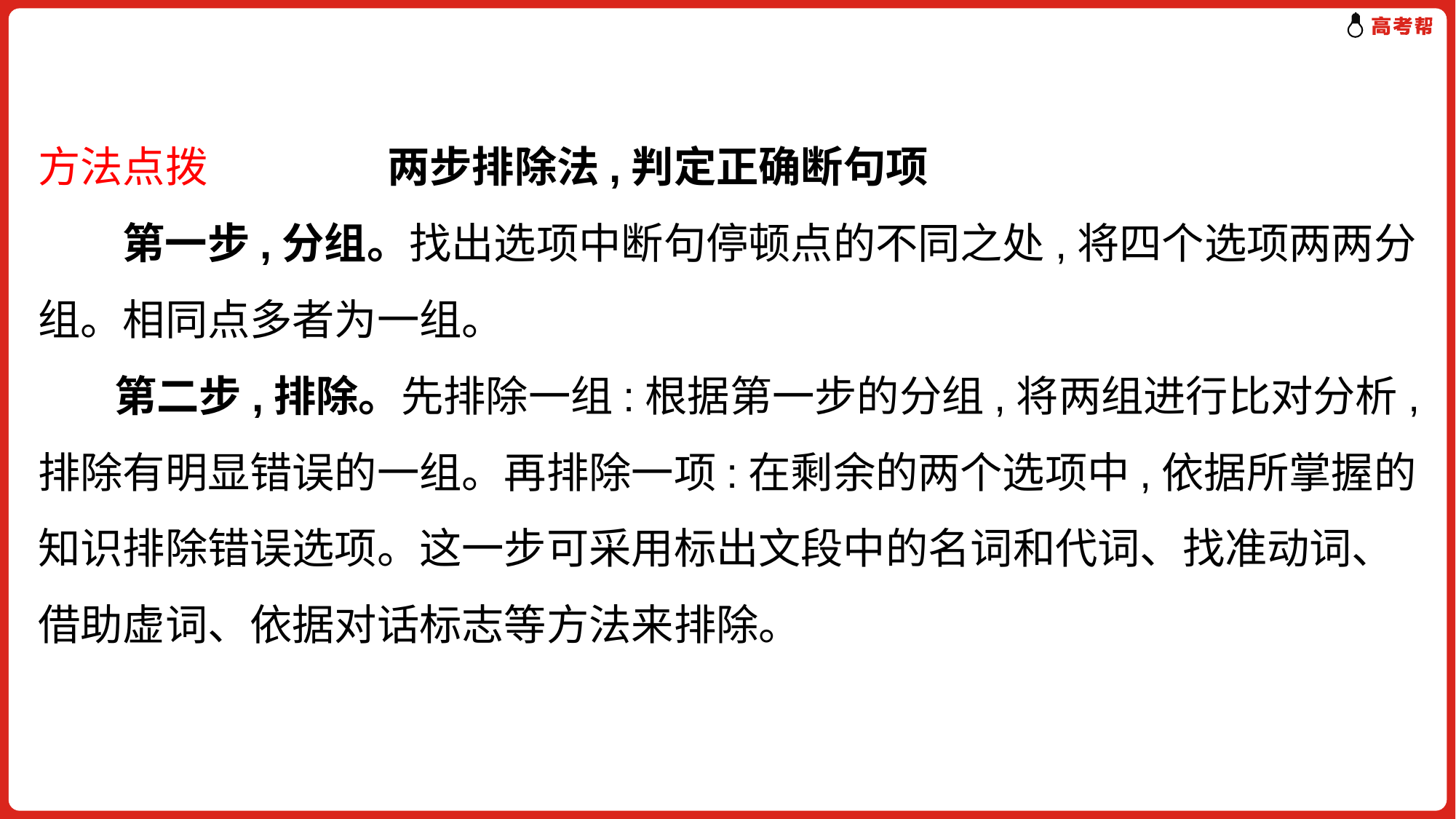

方法点拨                   两步排除法,判定正确断句项
　　第一步,分组。找出选项中断句停顿点的不同之处,将四个选项两两分组。相同点多者为一组。
       第二步,排除。先排除一组:根据第一步的分组,将两组进行比对分析,排除有明显错误的一组。再排除一项:在剩余的两个选项中,依据所掌握的知识排除错误选项。这一步可采用标出文段中的名词和代词、找准动词、借助虚词、依据对话标志等方法来排除。